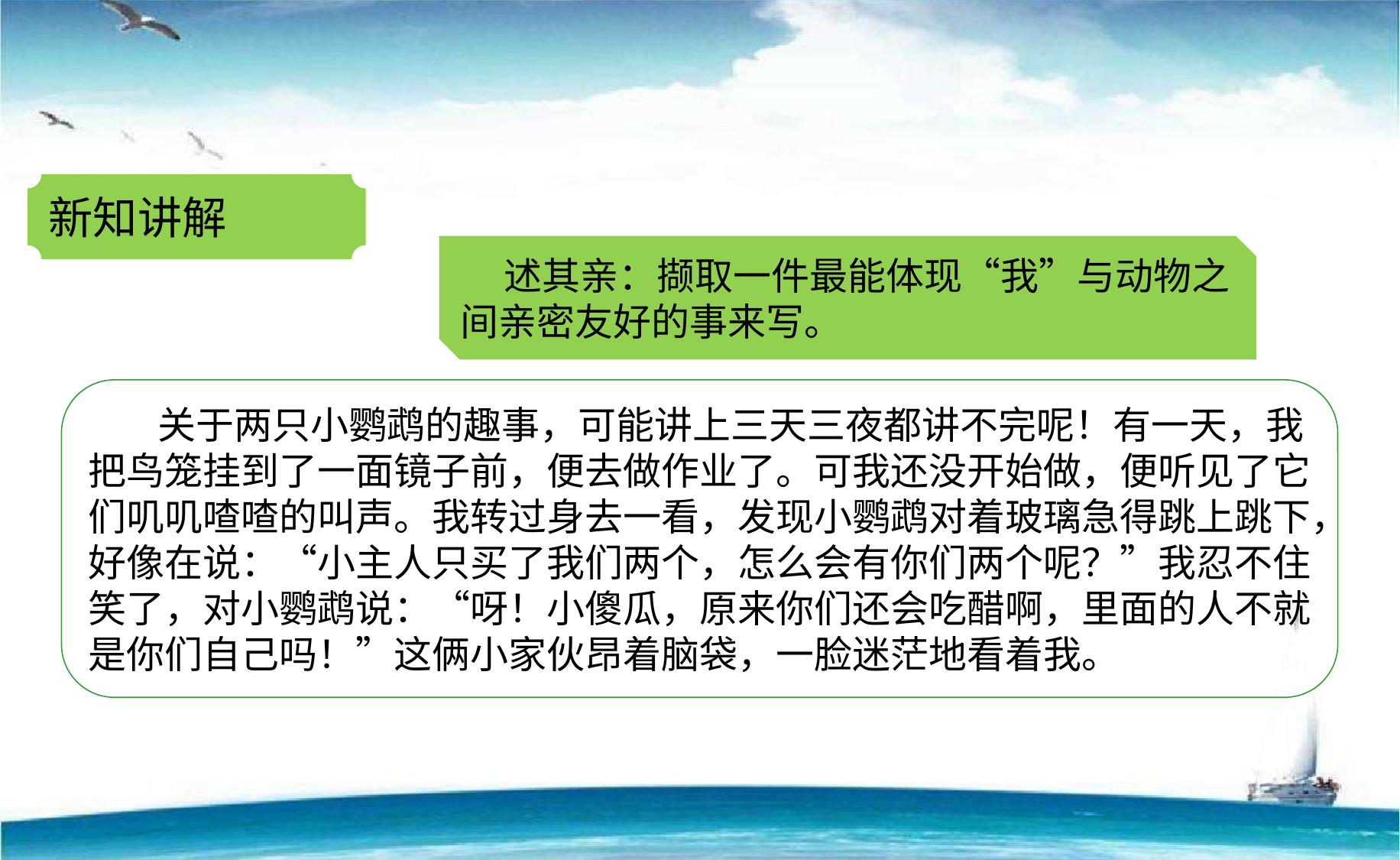

新知讲解

    述其亲：撷取一件最能体现“我”与动物之间亲密友好的事来写。
       关于两只小鹦鹉的趣事，可能讲上三天三夜都讲不完呢！有一天，我把鸟笼挂到了一面镜子前，便去做作业了。可我还没开始做，便听见了它们叽叽喳喳的叫声。我转过身去一看，发现小鹦鹉对着玻璃急得跳上跳下，好像在说：“小主人只买了我们两个，怎么会有你们两个呢？”我忍不住笑了，对小鹦鹉说：“呀！小傻瓜，原来你们还会吃醋啊，里面的人不就是你们自己吗！”这俩小家伙昂着脑袋，一脸迷茫地看着我。